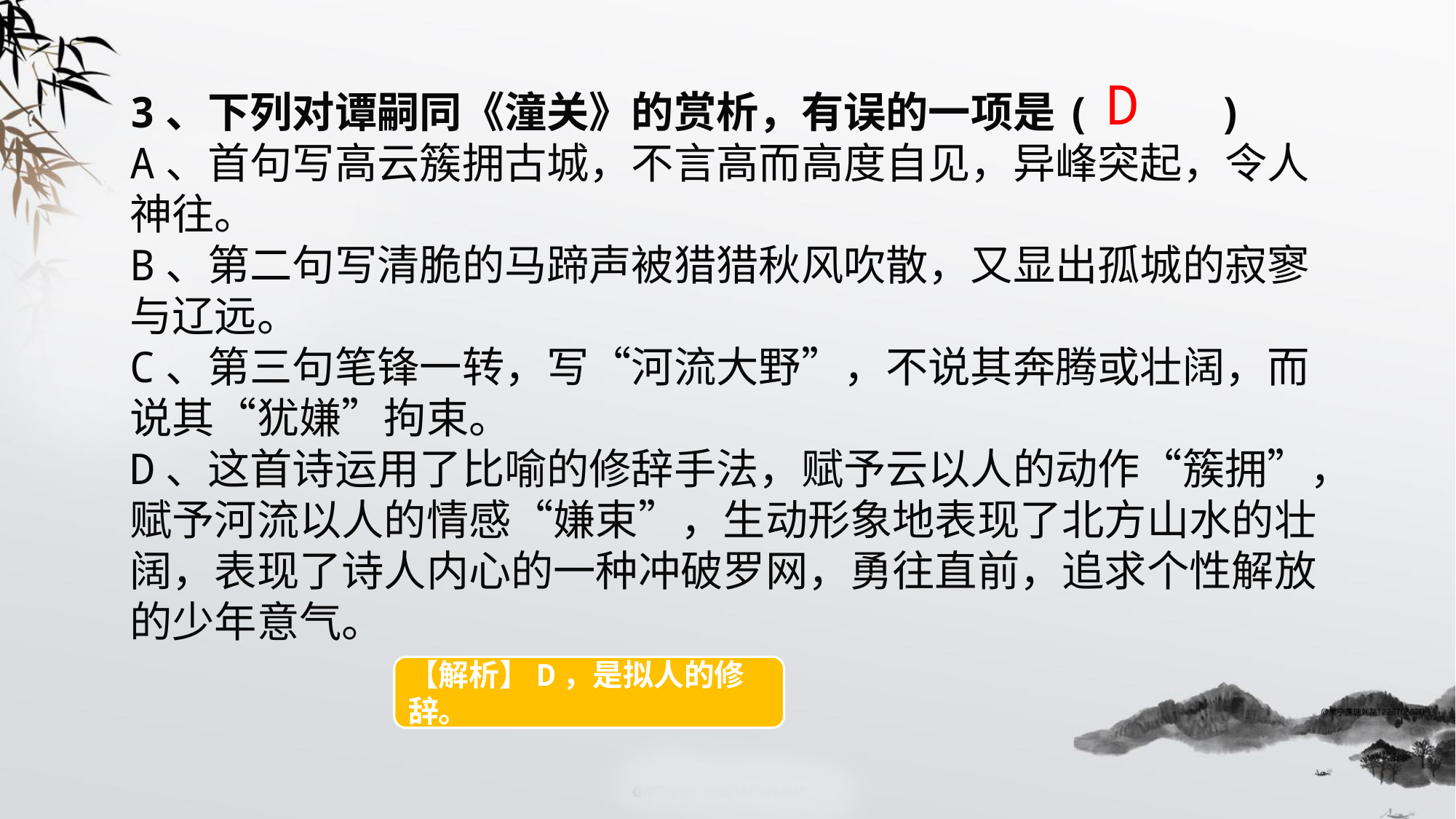

D
3、下列对谭嗣同《潼关》的赏析，有误的一项是(     )
A、首句写高云簇拥古城，不言高而高度自见，异峰突起，令人神往。
B、第二句写清脆的马蹄声被猎猎秋风吹散，又显出孤城的寂寥与辽远。
C、第三句笔锋一转，写“河流大野”，不说其奔腾或壮阔，而说其“犹嫌”拘束。
D、这首诗运用了比喻的修辞手法，赋予云以人的动作“簇拥”，赋予河流以人的情感“嫌束”，生动形象地表现了北方山水的壮阔，表现了诗人内心的一种冲破罗网，勇往直前，追求个性解放的少年意气。

【解析】D，是拟人的修辞。